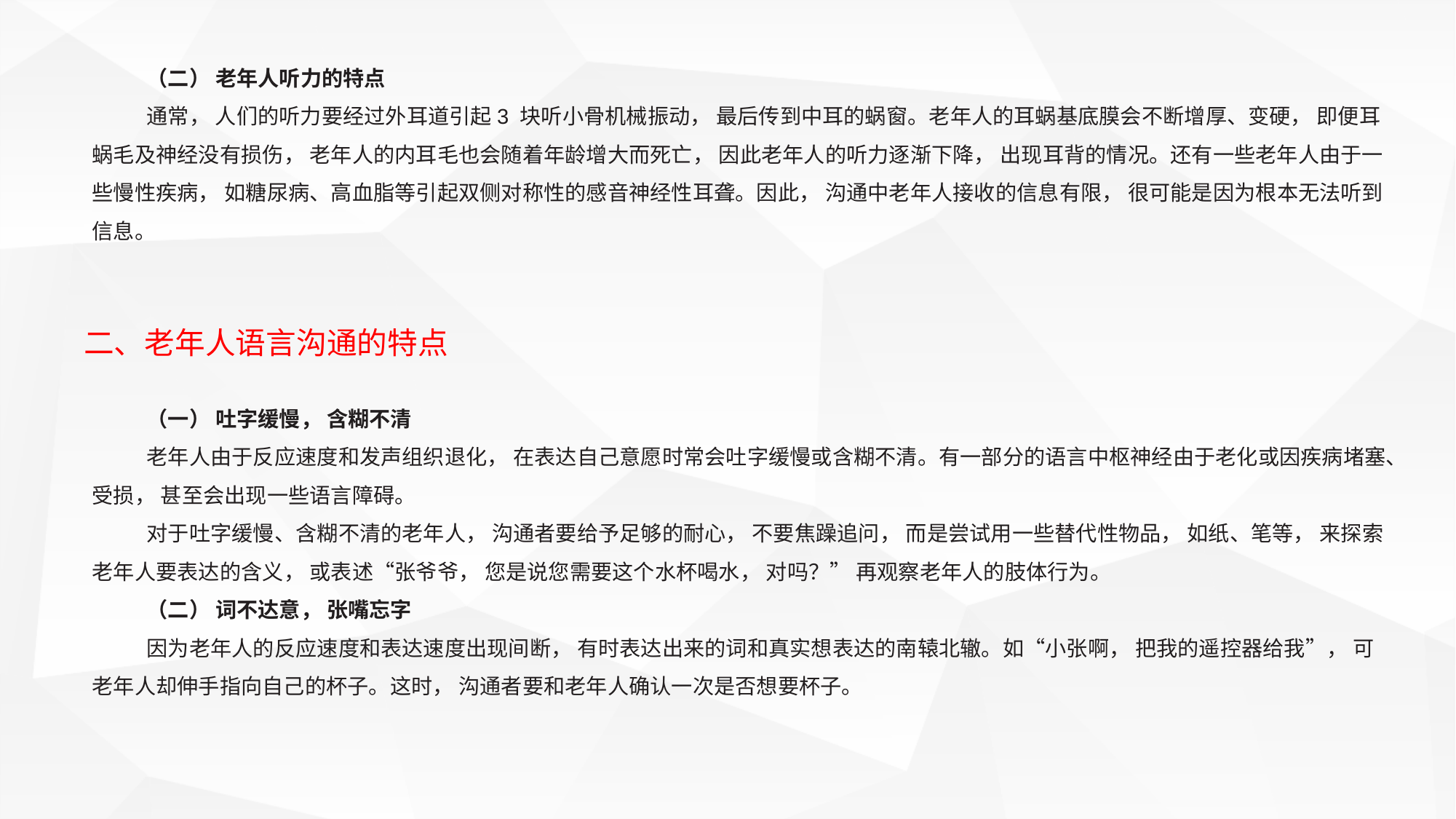

（二） 老年人听力的特点
通常， 人们的听力要经过外耳道引起3 块听小骨机械振动， 最后传到中耳的蜗窗。老年人的耳蜗基底膜会不断增厚、变硬， 即便耳蜗毛及神经没有损伤， 老年人的内耳毛也会随着年龄增大而死亡， 因此老年人的听力逐渐下降， 出现耳背的情况。还有一些老年人由于一些慢性疾病， 如糖尿病、高血脂等引起双侧对称性的感音神经性耳聋。因此， 沟通中老年人接收的信息有限， 很可能是因为根本无法听到信息。
二、老年人语言沟通的特点
（一） 吐字缓慢， 含糊不清
老年人由于反应速度和发声组织退化， 在表达自己意愿时常会吐字缓慢或含糊不清。有一部分的语言中枢神经由于老化或因疾病堵塞、受损， 甚至会出现一些语言障碍。
对于吐字缓慢、含糊不清的老年人， 沟通者要给予足够的耐心， 不要焦躁追问， 而是尝试用一些替代性物品， 如纸、笔等， 来探索老年人要表达的含义， 或表述“张爷爷， 您是说您需要这个水杯喝水， 对吗？” 再观察老年人的肢体行为。
（二） 词不达意， 张嘴忘字
因为老年人的反应速度和表达速度出现间断， 有时表达出来的词和真实想表达的南辕北辙。如“小张啊， 把我的遥控器给我”， 可老年人却伸手指向自己的杯子。这时， 沟通者要和老年人确认一次是否想要杯子。